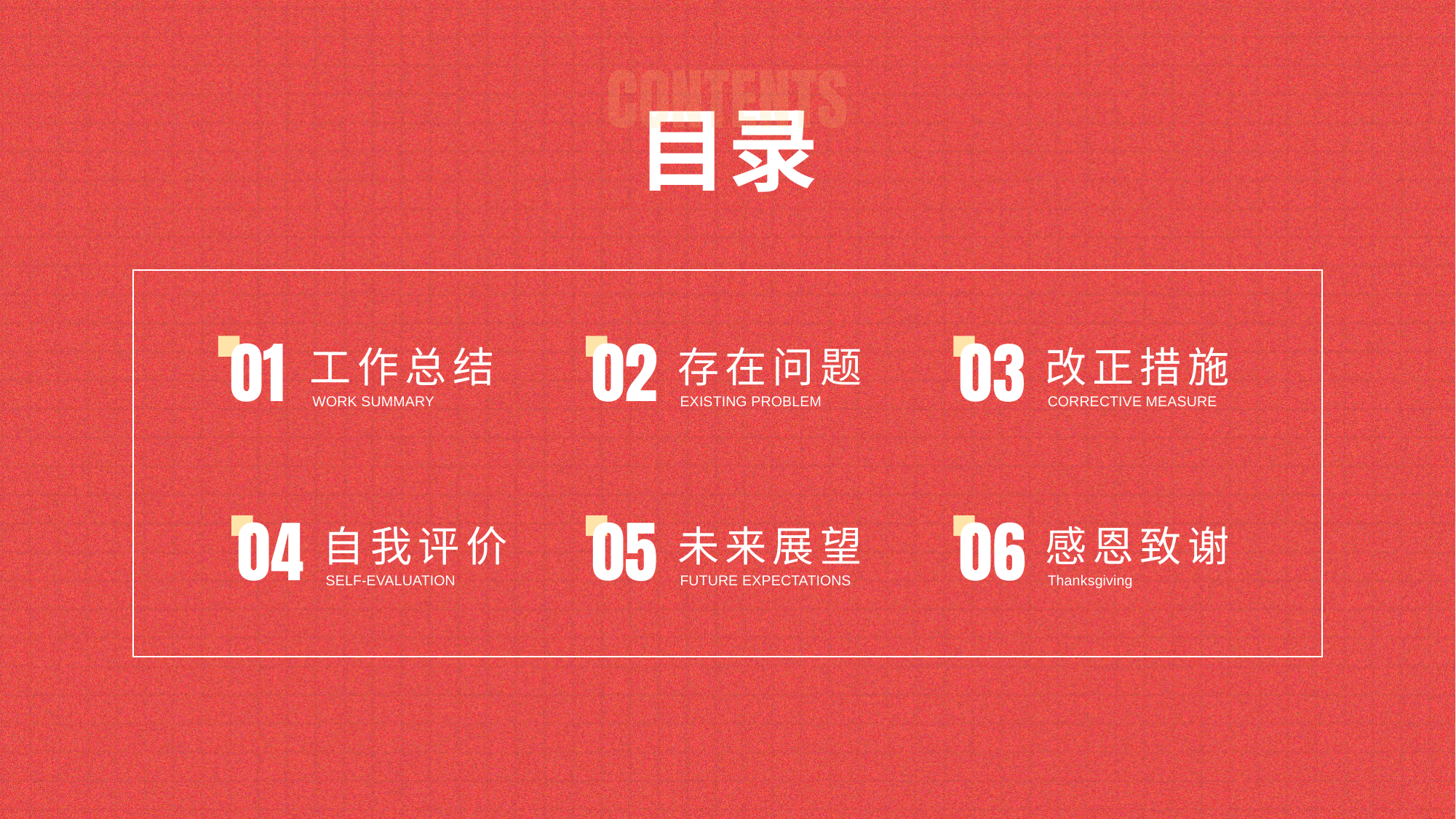

CONTENTS
目录

01

工作总结
WORK SUMMARY
02

存在问题
EXISTING PROBLEM
03

改正措施
CORRECTIVE MEASURE
04

自我评价
SELF-EVALUATION
05

未来展望
FUTURE EXPECTATIONS
06

感恩致谢
Thanksgiving